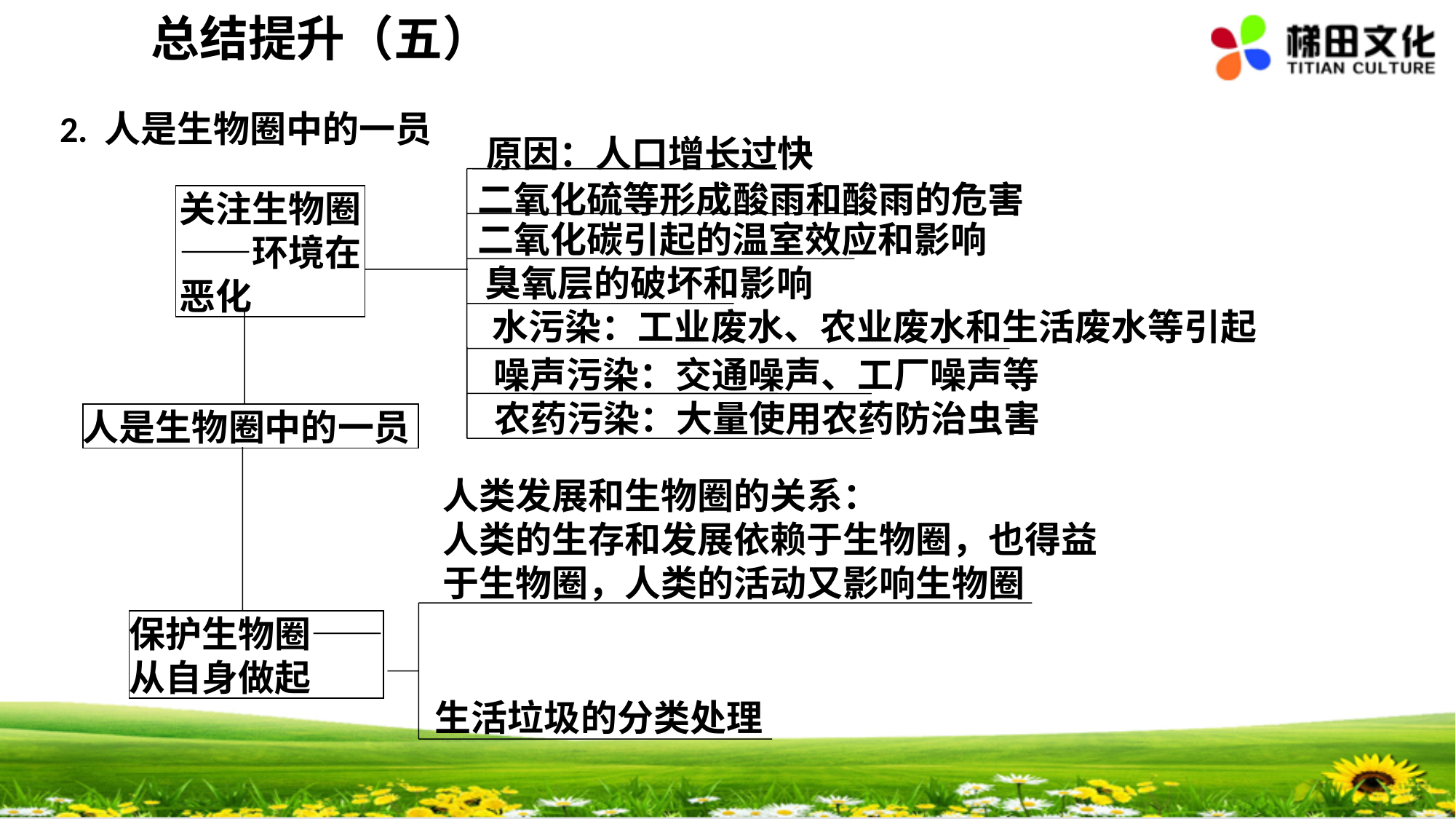

总结提升（五）
2. 人是生物圈中的一员
原因：人口增长过快

二氧化硫等形成酸雨和酸雨的危害
关注生物圈——环境在恶化
二氧化碳引起的温室效应和影响
臭氧层的破坏和影响
水污染：工业废水、农业废水和生活废水等引起

噪声污染：交通噪声、工厂噪声等
农药污染：大量使用农药防治虫害
人是生物圈中的一员

人类发展和生物圈的关系：
人类的生存和发展依赖于生物圈，也得益于生物圈，人类的活动又影响生物圈

保护生物圈——
从自身做起
生活垃圾的分类处理